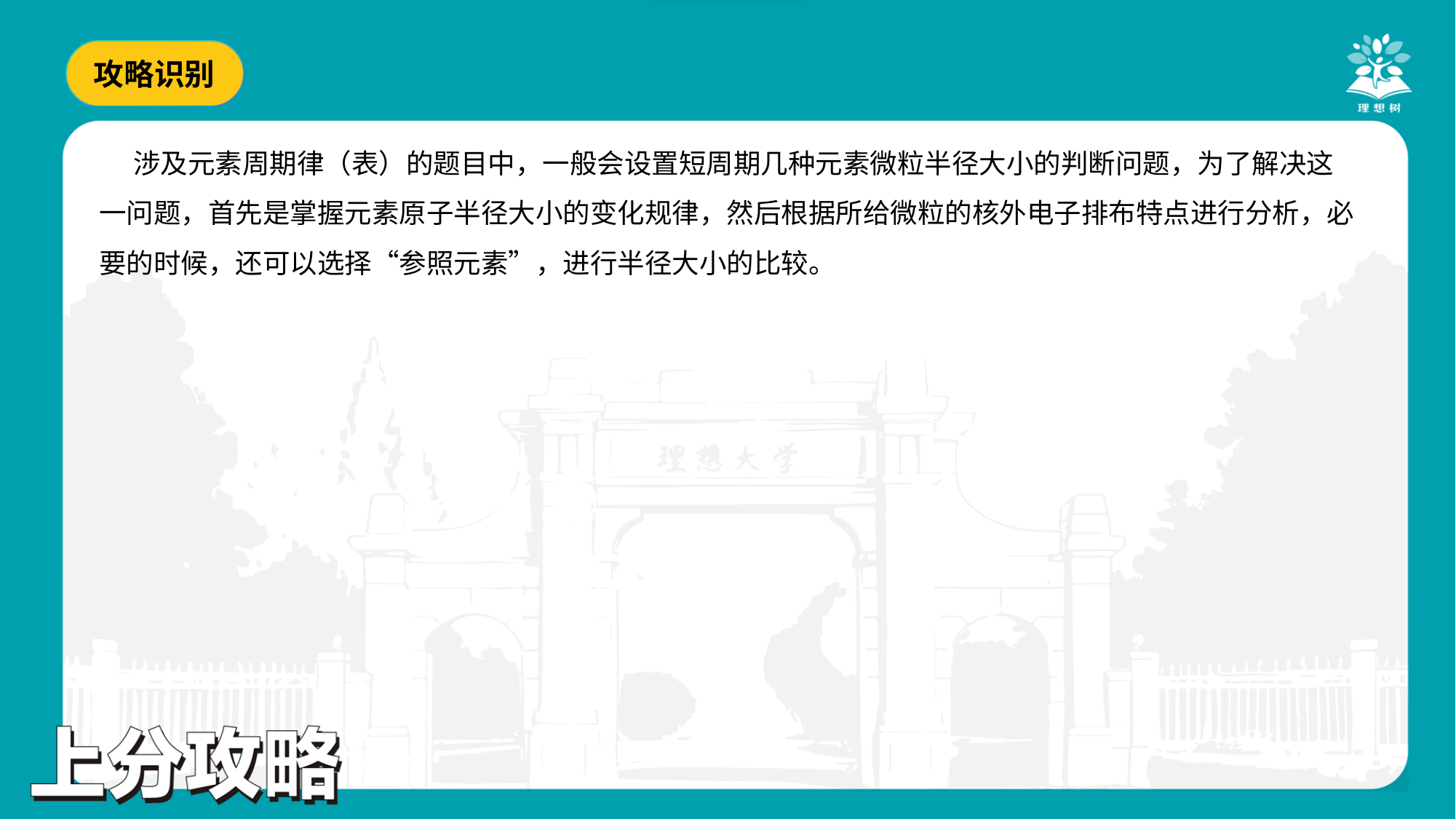

涉及元素周期律（表）的题目中，一般会设置短周期几种元素微粒半径大小的判断问题，为了解决这
一问题，首先是掌握元素原子半径大小的变化规律，然后根据所给微粒的核外电子排布特点进行分析，必
要的时候，还可以选择“参照元素”，进行半径大小的比较。